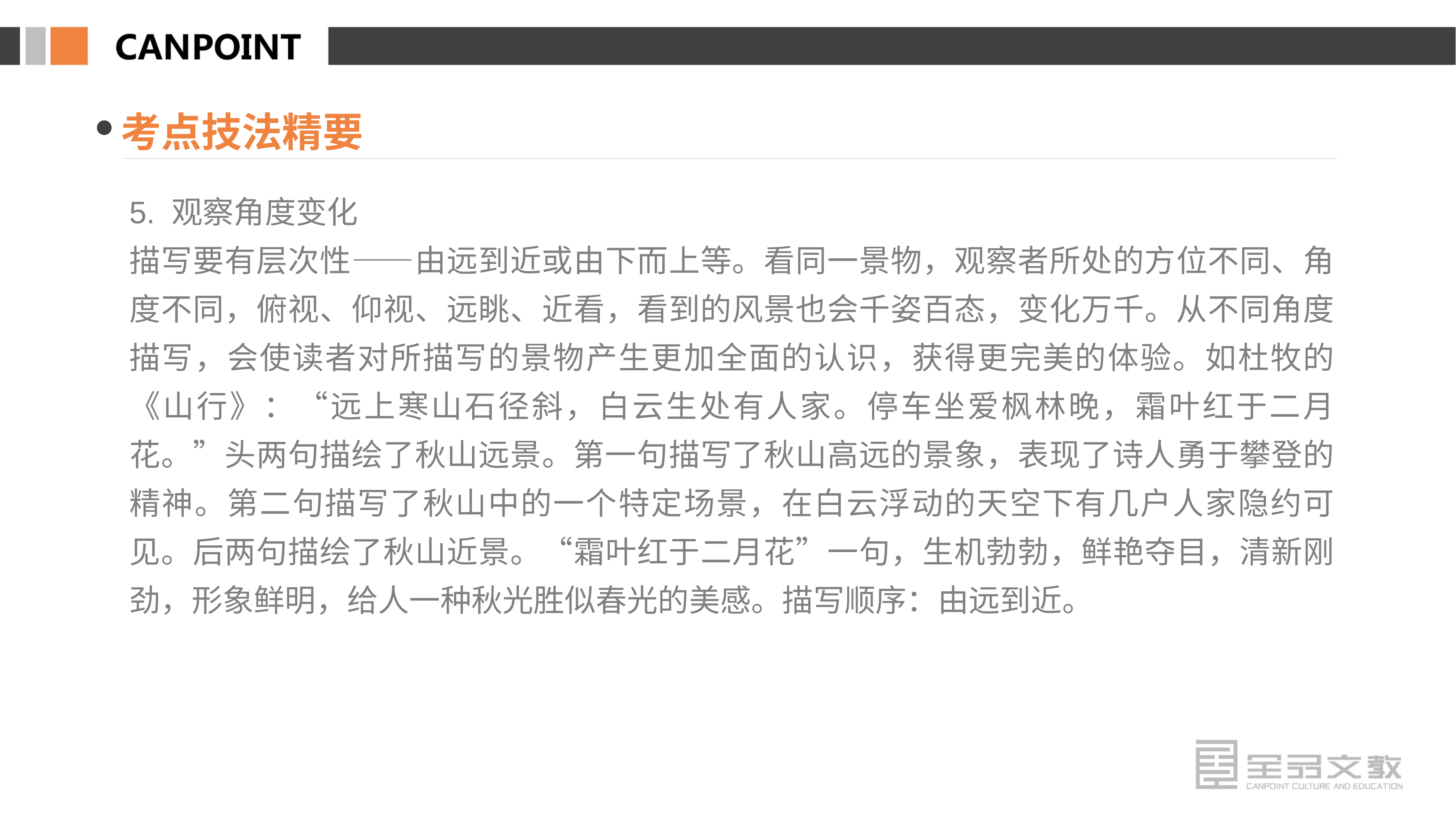

考点技法精要

5. 观察角度变化
描写要有层次性——由远到近或由下而上等。看同一景物，观察者所处的方位不同、角度不同，俯视、仰视、远眺、近看，看到的风景也会千姿百态，变化万千。从不同角度描写，会使读者对所描写的景物产生更加全面的认识，获得更完美的体验。如杜牧的《山行》：“远上寒山石径斜，白云生处有人家。停车坐爱枫林晚，霜叶红于二月花。”头两句描绘了秋山远景。第一句描写了秋山高远的景象，表现了诗人勇于攀登的精神。第二句描写了秋山中的一个特定场景，在白云浮动的天空下有几户人家隐约可见。后两句描绘了秋山近景。“霜叶红于二月花”一句，生机勃勃，鲜艳夺目，清新刚劲，形象鲜明，给人一种秋光胜似春光的美感。描写顺序：由远到近。